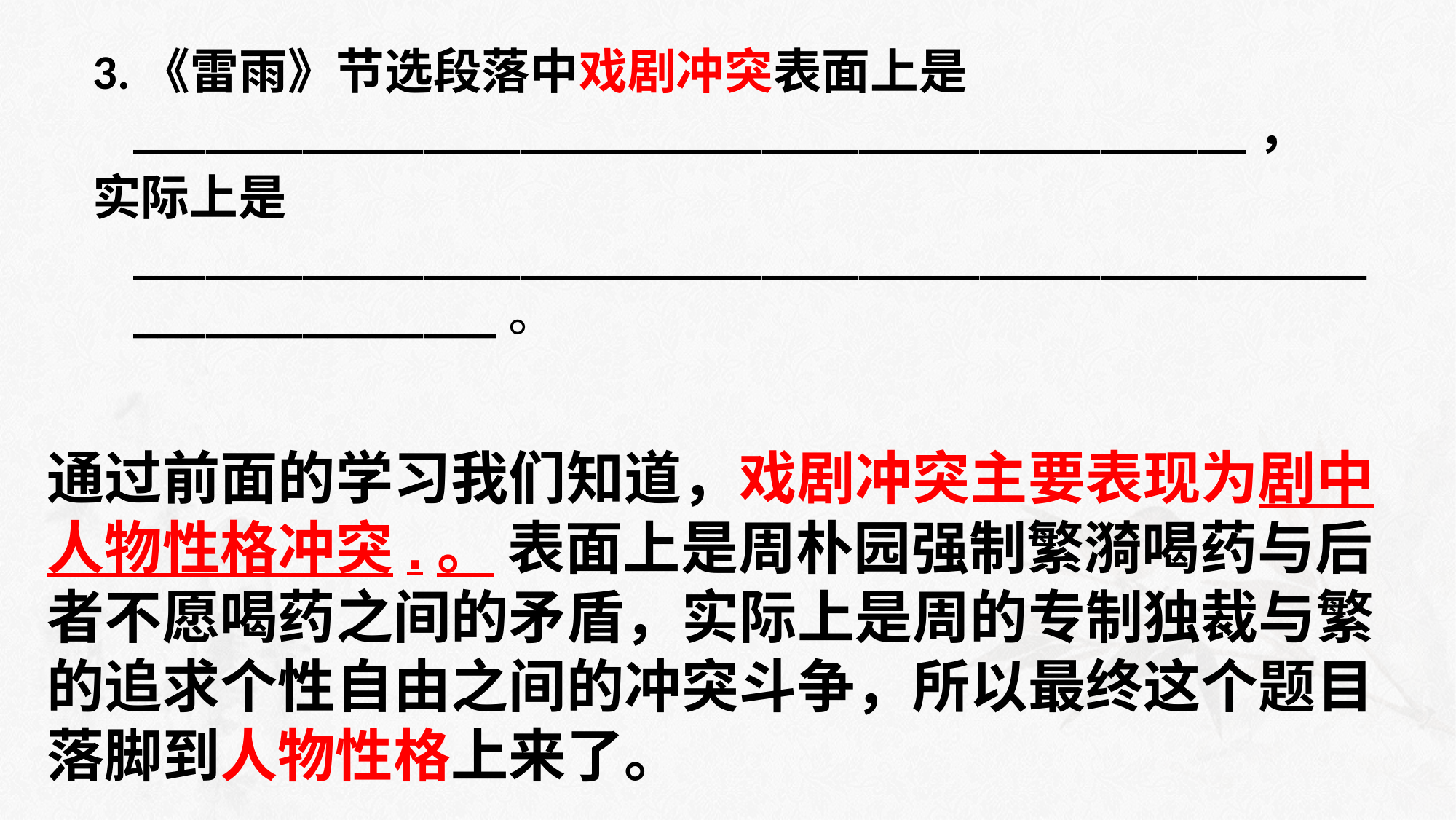

#
3.《雷雨》节选段落中戏剧冲突表面上是______________________________________________，
实际上是__________________________________________________________________。

通过前面的学习我们知道，戏剧冲突主要表现为剧中人物性格冲突.。 表面上是周朴园强制繁漪喝药与后者不愿喝药之间的矛盾，实际上是周的专制独裁与繁的追求个性自由之间的冲突斗争，所以最终这个题目落脚到人物性格上来了。